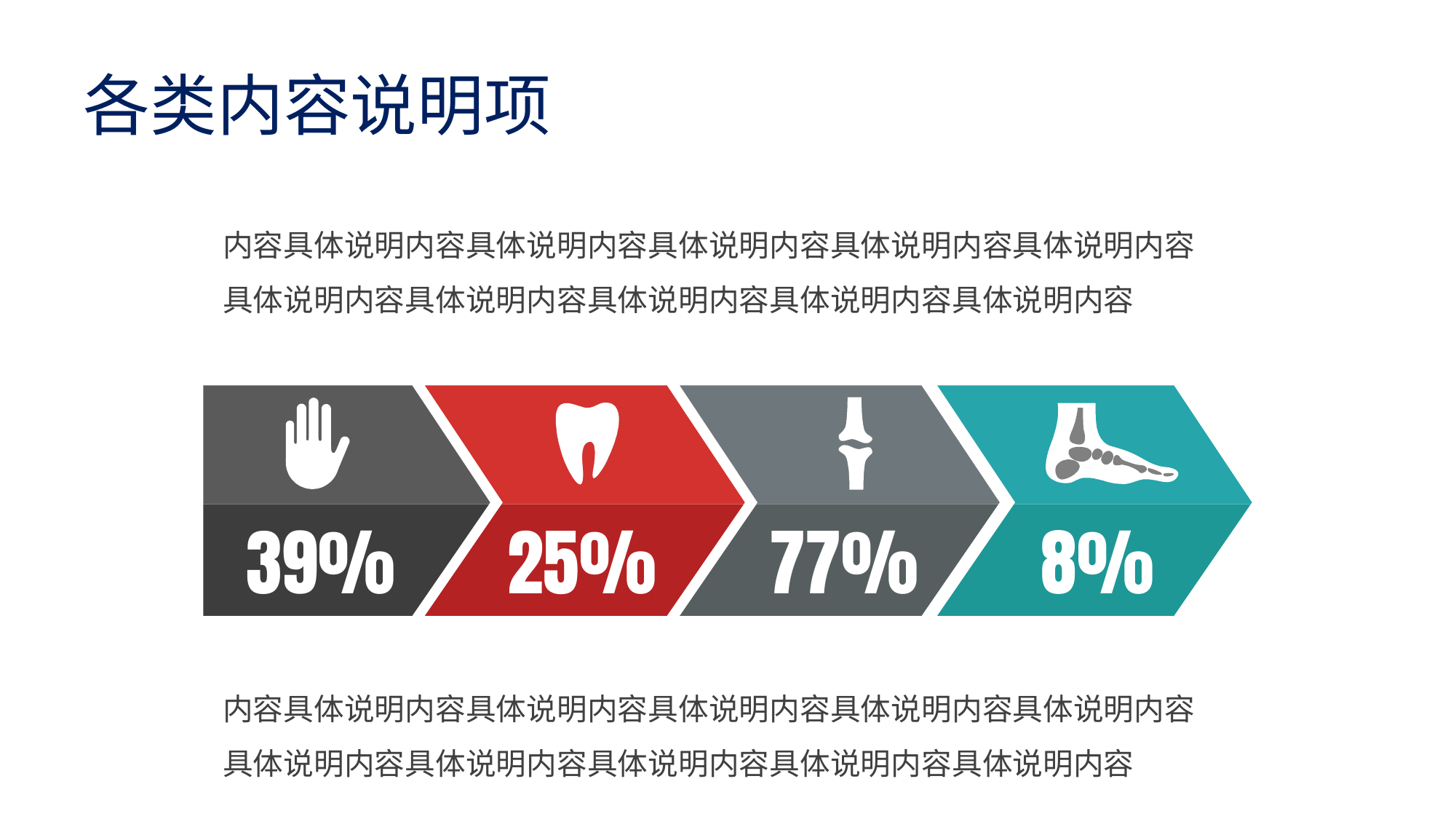

# 各类内容说明项
内容具体说明内容具体说明内容具体说明内容具体说明内容具体说明内容具体说明内容具体说明内容具体说明内容具体说明内容具体说明内容

39%
25%
77%
8%
内容具体说明内容具体说明内容具体说明内容具体说明内容具体说明内容具体说明内容具体说明内容具体说明内容具体说明内容具体说明内容